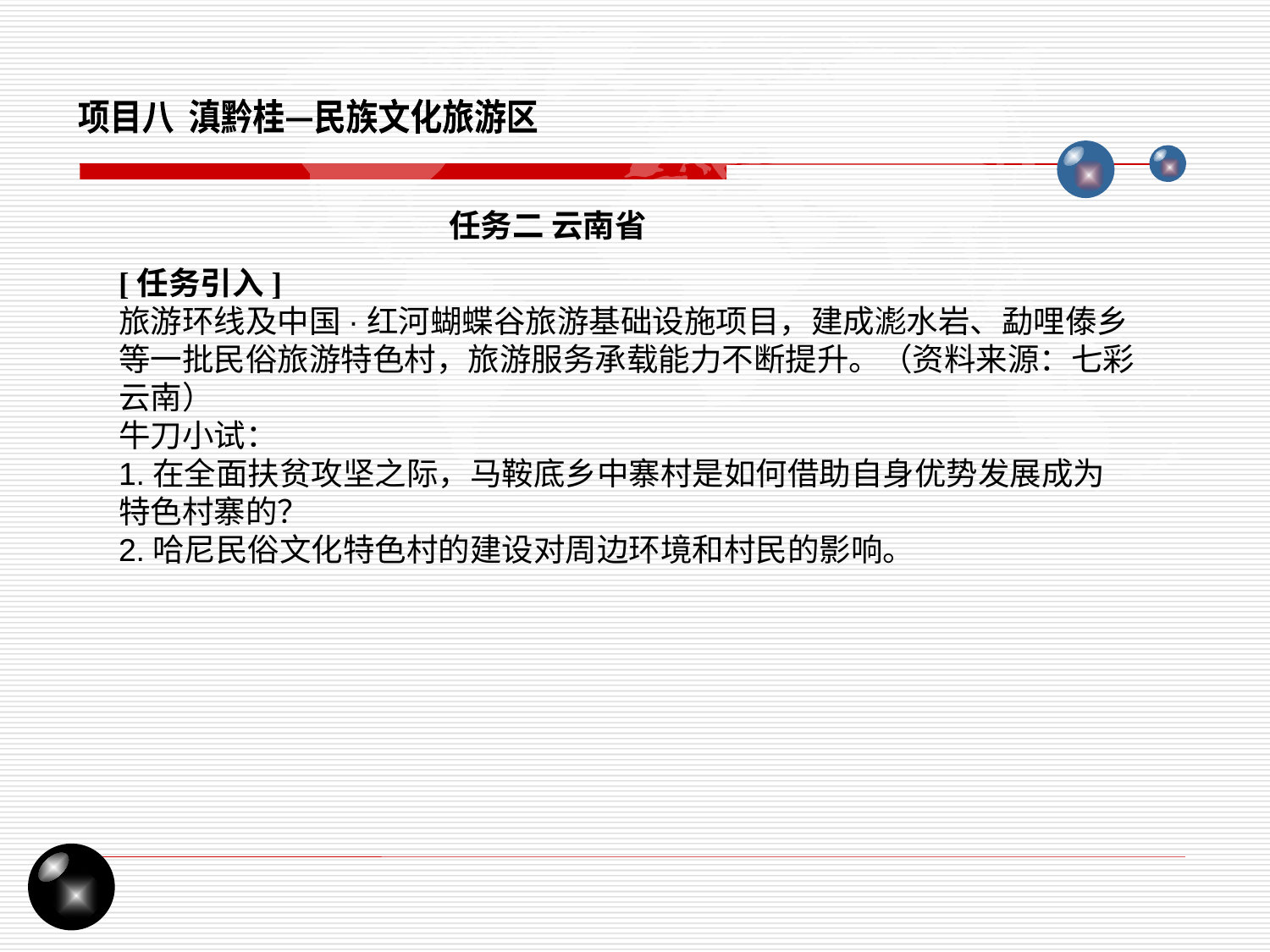

项目八  滇黔桂—民族文化旅游区
任务二 云南省

[任务引入]
旅游环线及中国·红河蝴蝶谷旅游基础设施项目，建成滮水岩、勐哩傣乡等一批民俗旅游特色村，旅游服务承载能力不断提升。（资料来源：七彩云南）
牛刀小试：
1.在全面扶贫攻坚之际，马鞍底乡中寨村是如何借助自身优势发展成为特色村寨的？
2.哈尼民俗文化特色村的建设对周边环境和村民的影响。